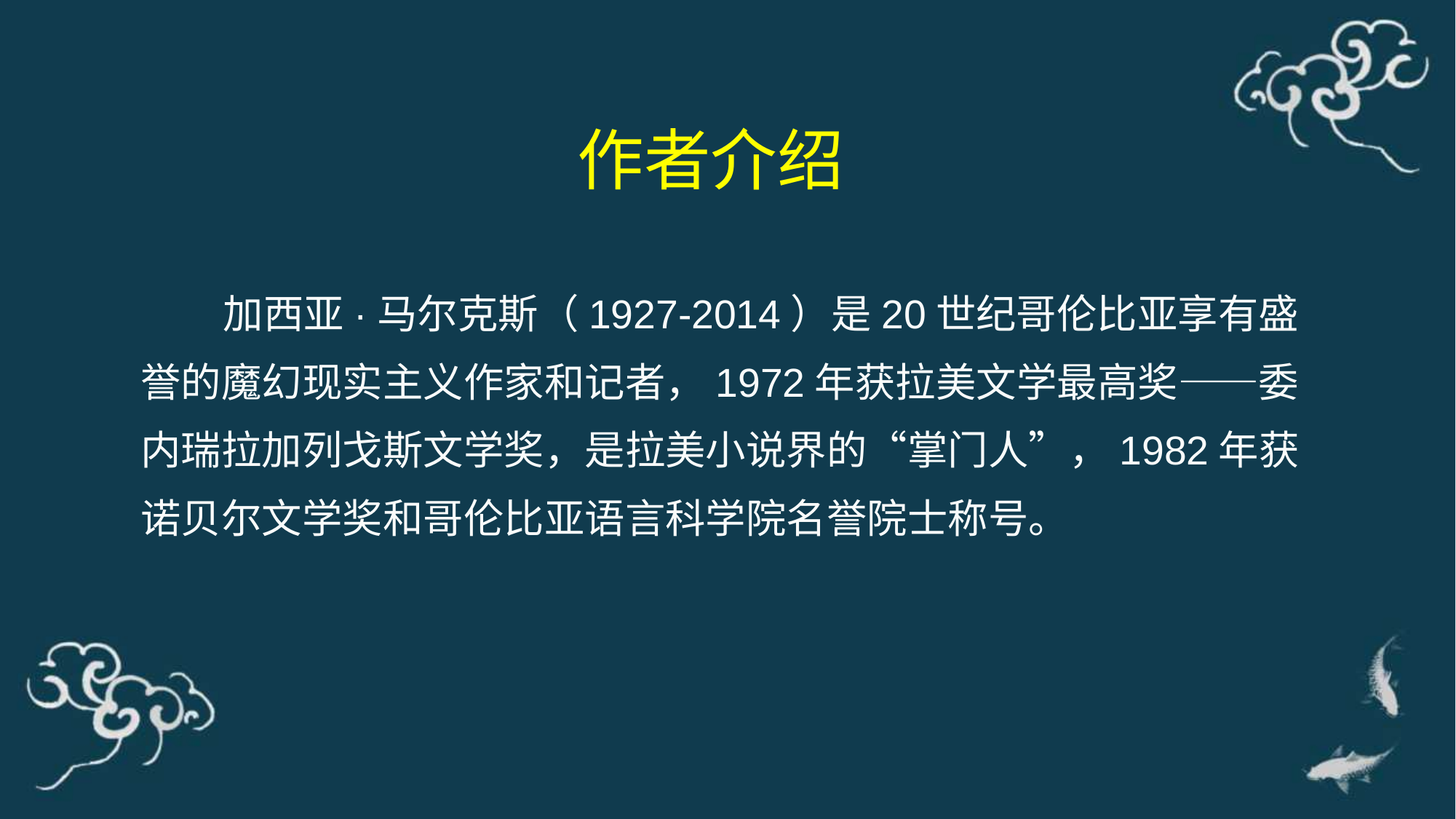

作者介绍
        加西亚·马尔克斯（1927-2014）是20世纪哥伦比亚享有盛誉的魔幻现实主义作家和记者，1972年获拉美文学最高奖——委内瑞拉加列戈斯文学奖，是拉美小说界的“掌门人”，1982年获诺贝尔文学奖和哥伦比亚语言科学院名誉院士称号。